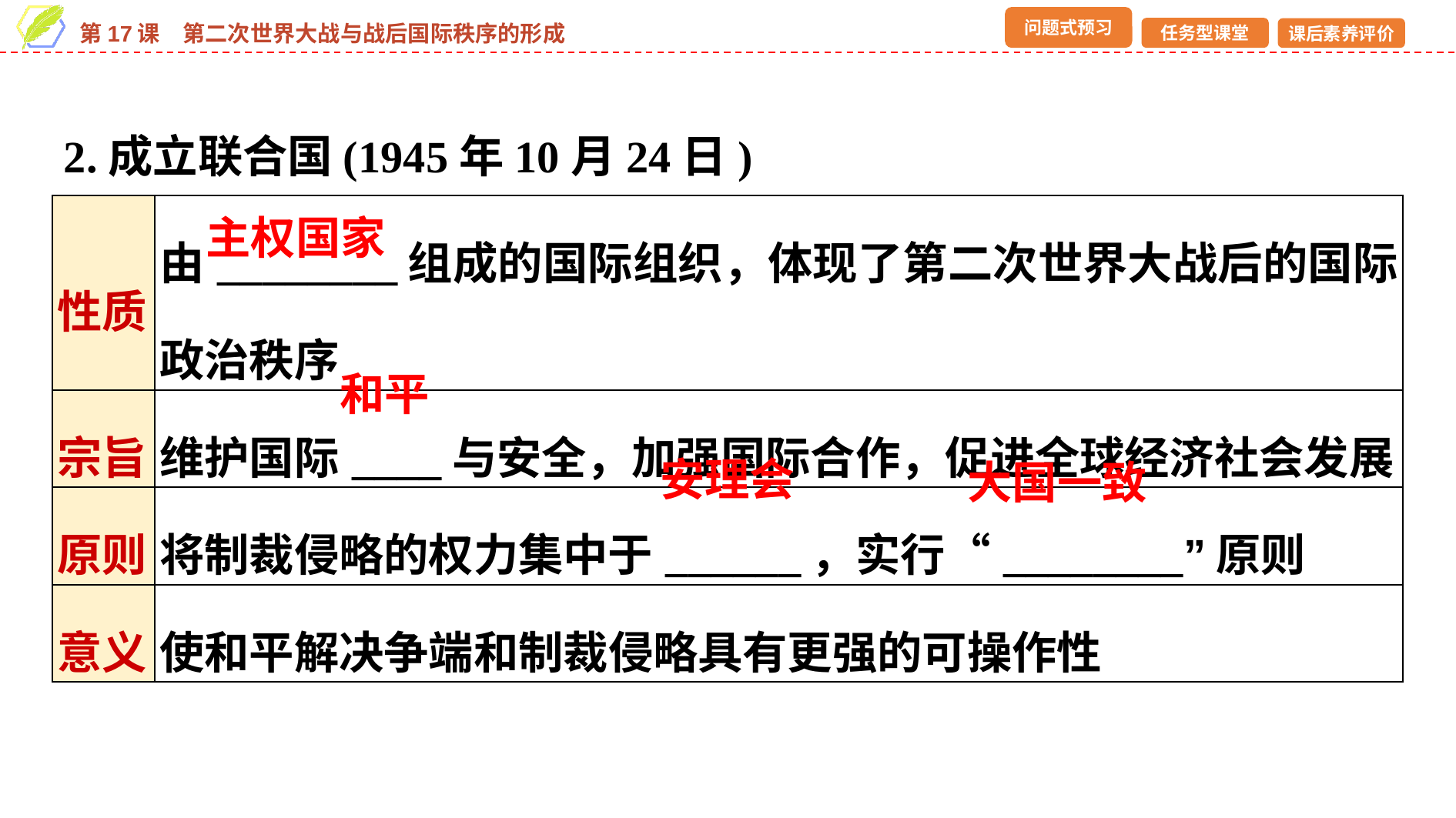

2.成立联合国(1945年10月24日)
| 性质 | 由\_\_\_\_\_\_\_\_组成的国际组织，体现了第二次世界大战后的国际政治秩序 |
| --- | --- |
| 宗旨 | 维护国际\_\_\_\_与安全，加强国际合作，促进全球经济社会发展 |
| 原则 | 将制裁侵略的权力集中于\_\_\_\_\_\_，实行“\_\_\_\_\_\_\_\_”原则 |
| 意义 | 使和平解决争端和制裁侵略具有更强的可操作性 |
主权国家
和平
安理会
大国一致